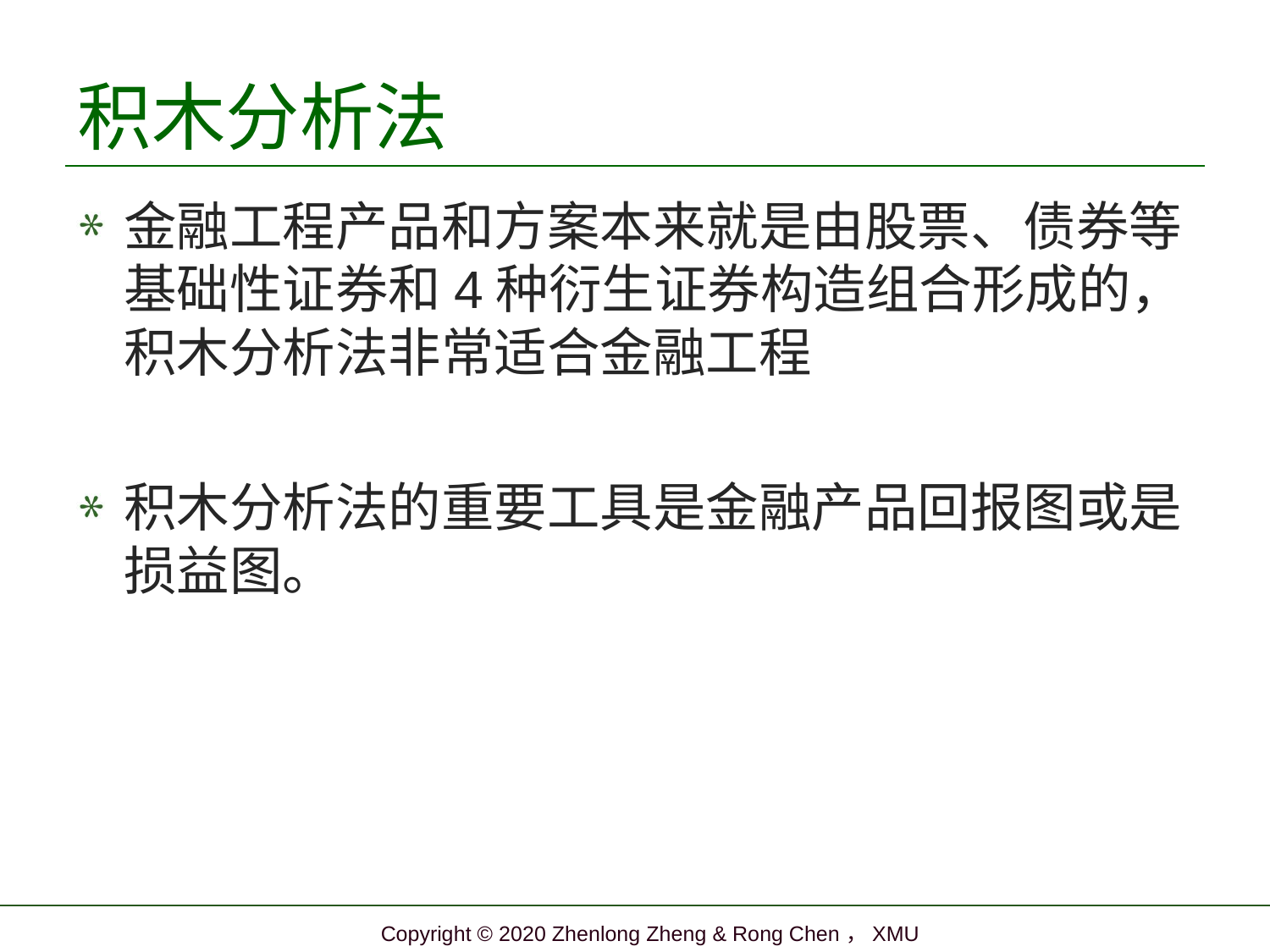

# 积木分析法
金融工程产品和方案本来就是由股票、债券等基础性证券和4种衍生证券构造组合形成的，积木分析法非常适合金融工程

积木分析法的重要工具是金融产品回报图或是损益图。